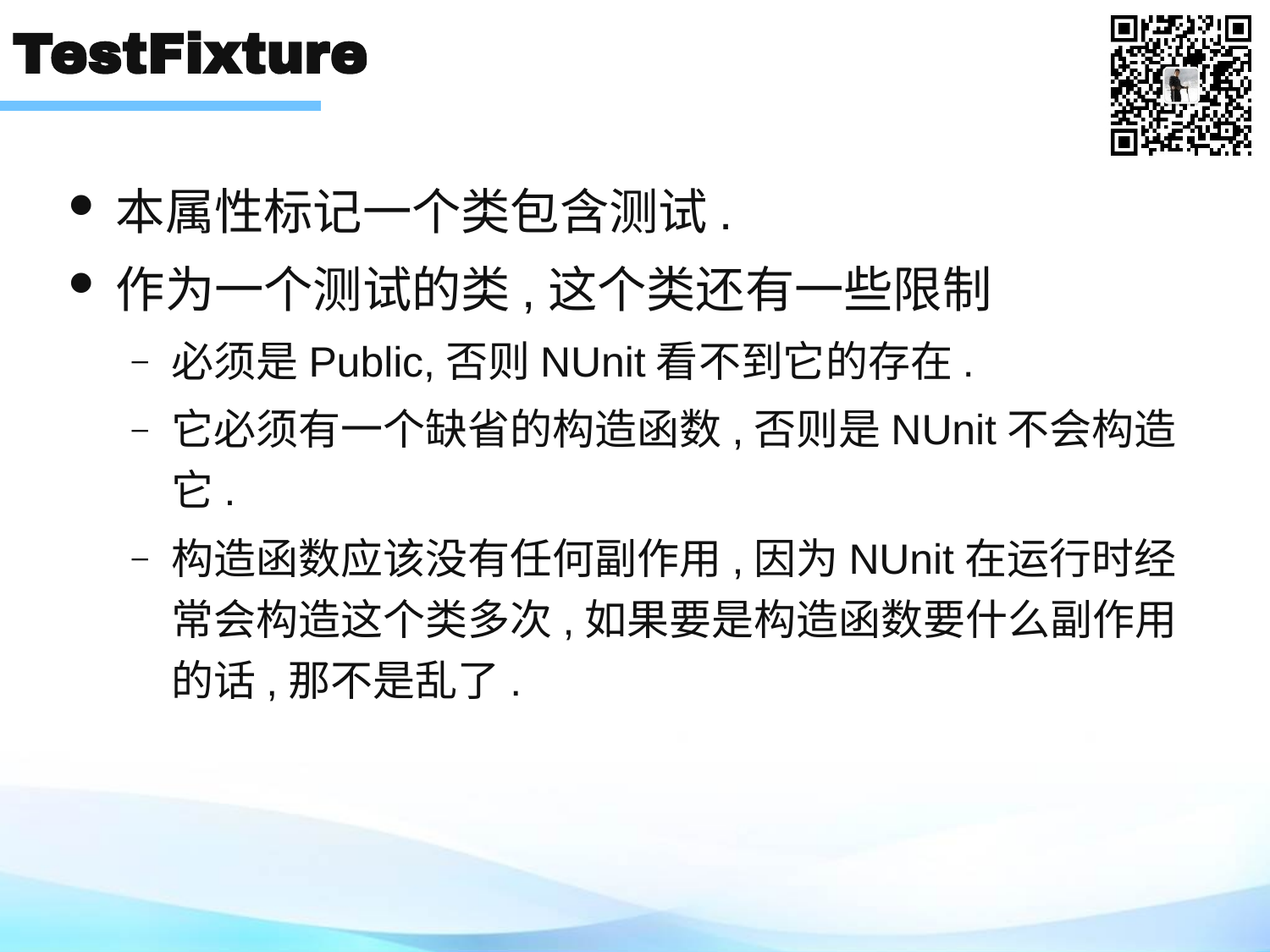

# TestFixture
本属性标记一个类包含测试.
作为一个测试的类,这个类还有一些限制
必须是Public,否则NUnit看不到它的存在.
它必须有一个缺省的构造函数,否则是NUnit不会构造它.
构造函数应该没有任何副作用,因为NUnit在运行时经常会构造这个类多次,如果要是构造函数要什么副作用的话,那不是乱了.